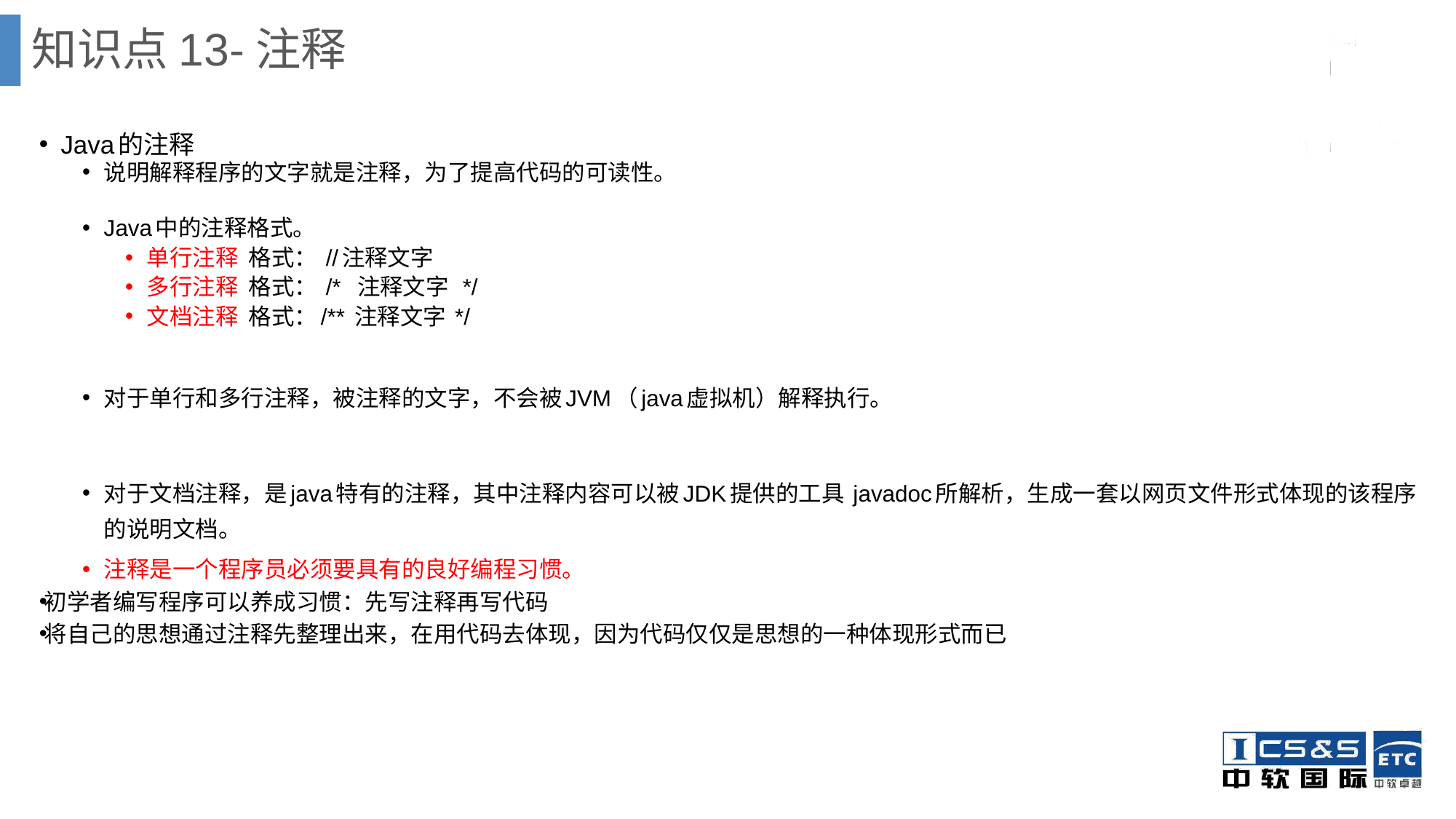

# 知识点13-注释
Java的注释
说明解释程序的文字就是注释，为了提高代码的可读性。

Java中的注释格式。
单行注释  格式： //注释文字
多行注释  格式： /*  注释文字  */
文档注释  格式：/** 注释文字 */

对于单行和多行注释，被注释的文字，不会被JVM（java虚拟机）解释执行。

对于文档注释，是java特有的注释，其中注释内容可以被JDK提供的工具 javadoc所解析，生成一套以网页文件形式体现的该程序的说明文档。
注释是一个程序员必须要具有的良好编程习惯。
初学者编写程序可以养成习惯：先写注释再写代码
将自己的思想通过注释先整理出来，在用代码去体现，因为代码仅仅是思想的一种体现形式而已